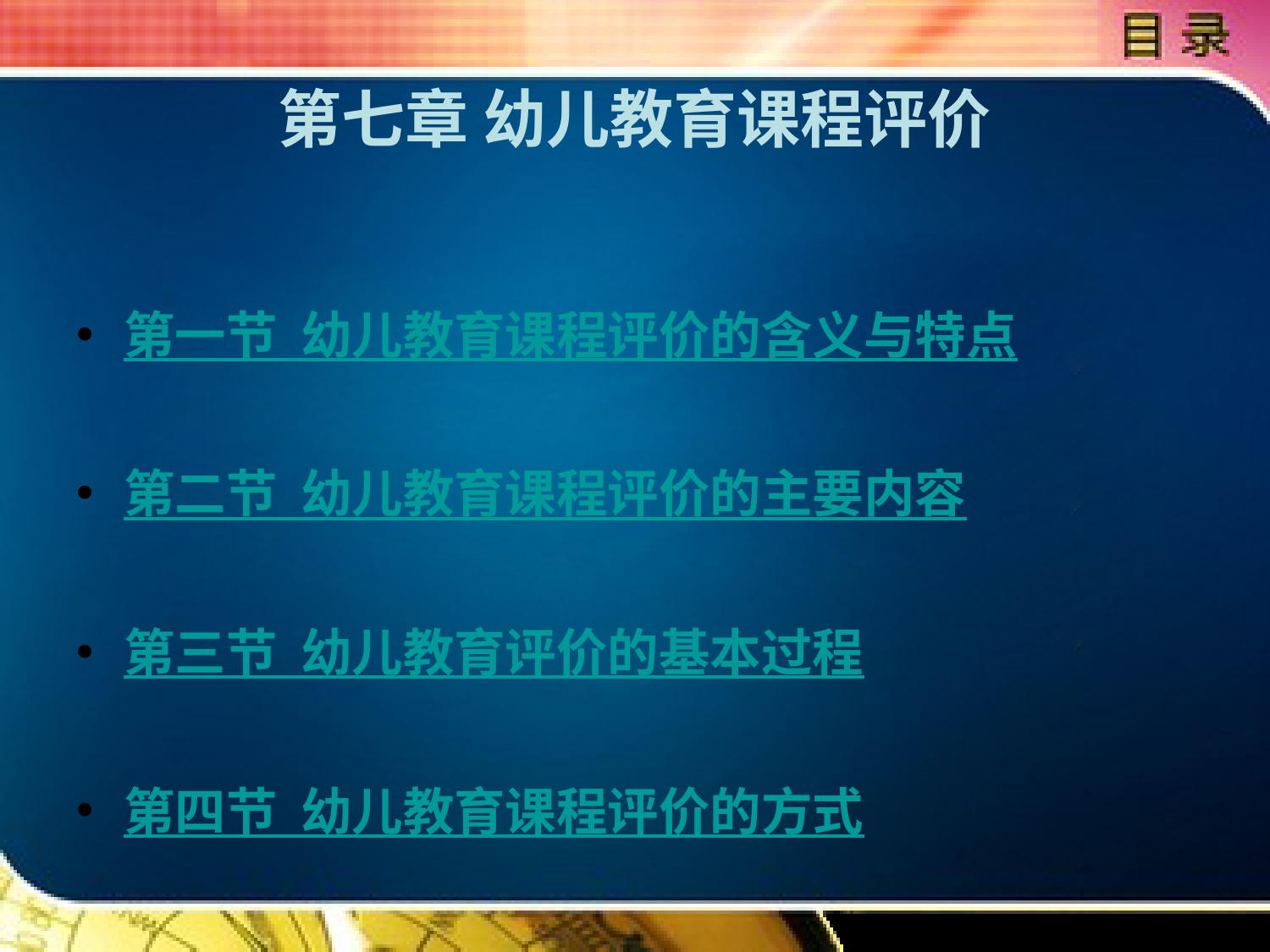

# 第七章 幼儿教育课程评价
第一节  幼儿教育课程评价的含义与特点
第二节  幼儿教育课程评价的主要内容
第三节  幼儿教育评价的基本过程
第四节  幼儿教育课程评价的方式